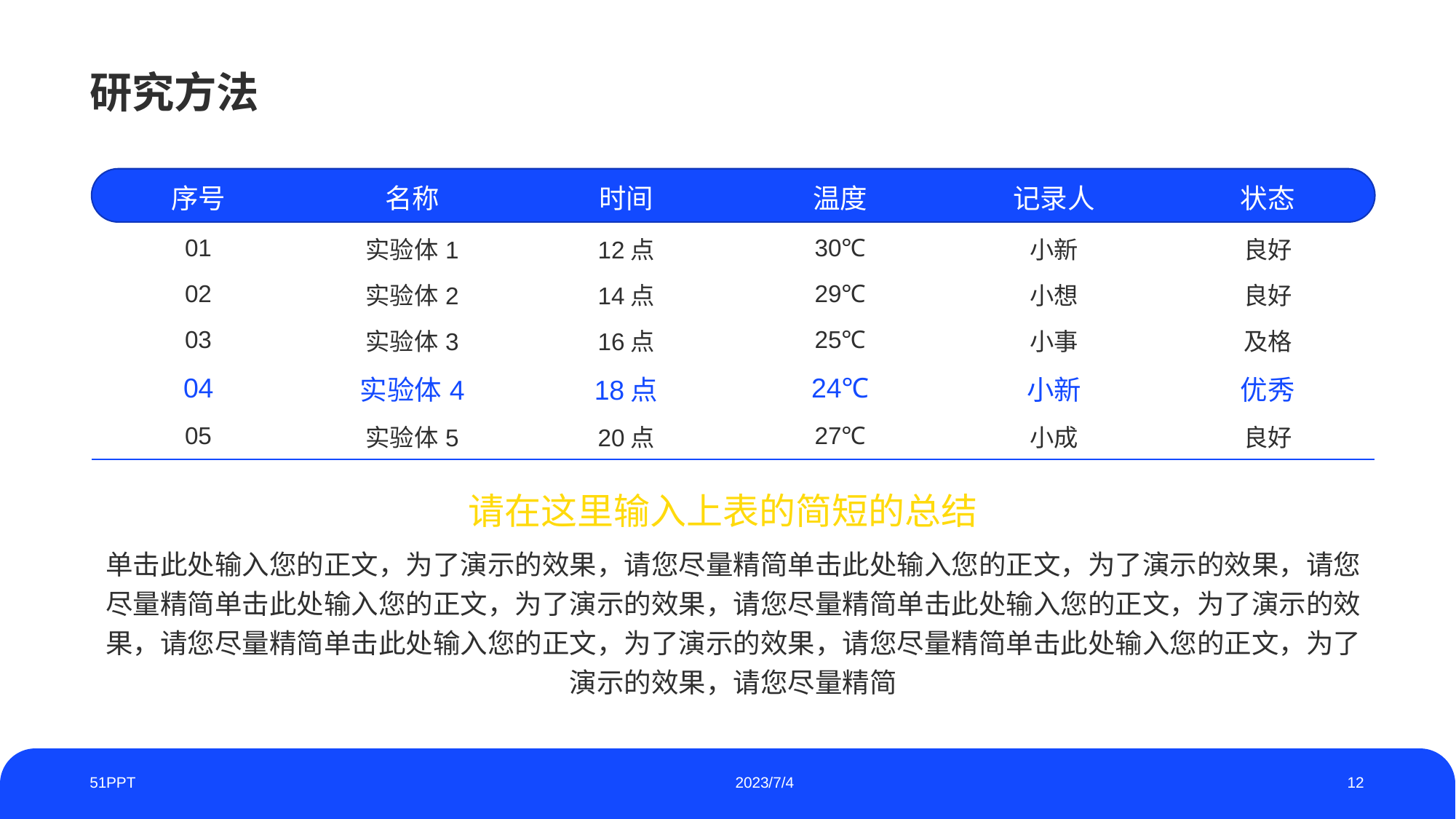

# 研究方法

| 序号 | 名称 | 时间 | 温度 | 记录人 | 状态 |
| --- | --- | --- | --- | --- | --- |
| 01 | 实验体1 | 12点 | 30℃ | 小新 | 良好 |
| 02 | 实验体2 | 14点 | 29℃ | 小想 | 良好 |
| 03 | 实验体3 | 16点 | 25℃ | 小事 | 及格 |
| 04 | 实验体4 | 18点 | 24℃ | 小新 | 优秀 |
| 05 | 实验体5 | 20点 | 27℃ | 小成 | 良好 |
请在这里输入上表的简短的总结
单击此处输入您的正文，为了演示的效果，请您尽量精简单击此处输入您的正文，为了演示的效果，请您尽量精简单击此处输入您的正文，为了演示的效果，请您尽量精简单击此处输入您的正文，为了演示的效果，请您尽量精简单击此处输入您的正文，为了演示的效果，请您尽量精简单击此处输入您的正文，为了演示的效果，请您尽量精简
51PPT
2023/7/4
12